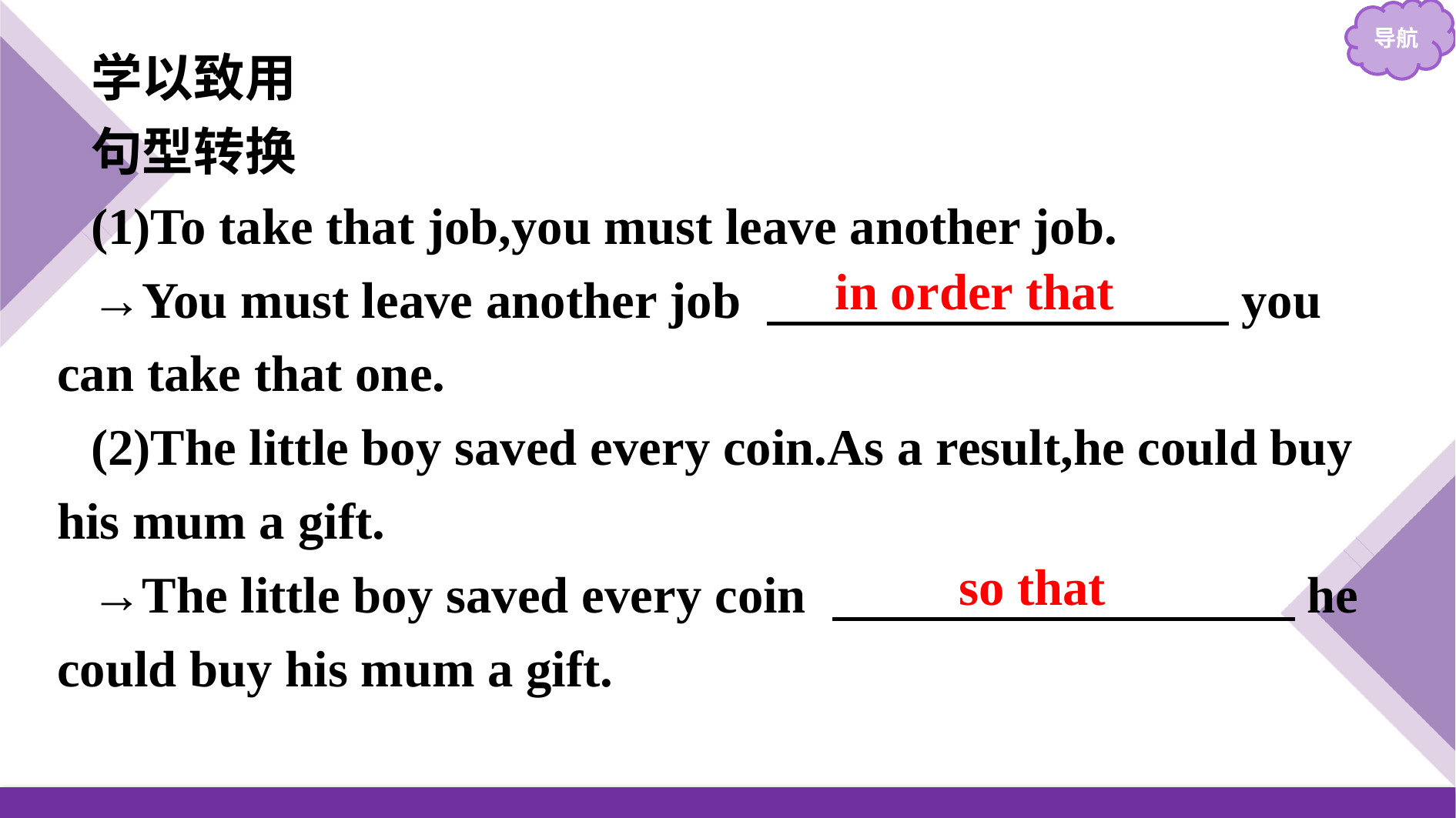

学以致用
句型转换
(1)To take that job,you must leave another job.
→You must leave another job 　　　　　　　　　you can take that one.
(2)The little boy saved every coin.As a result,he could buy his mum a gift.
→The little boy saved every coin 　　　　 　　　　 he could buy his mum a gift.
in order that
so that